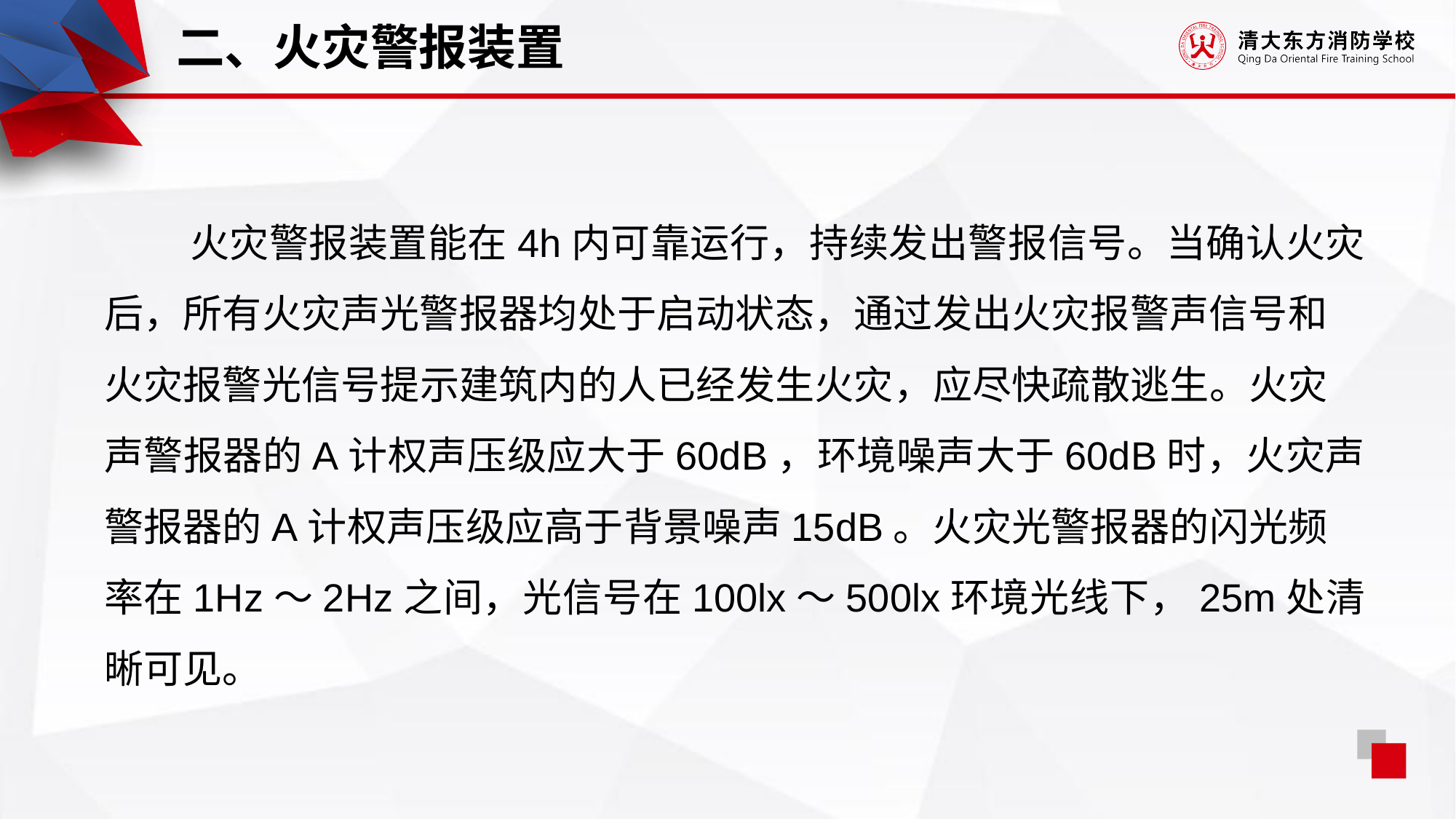

二、火灾警报装置

火灾警报装置能在4h内可靠运行，持续发出警报信号。当确认火灾后，所有火灾声光警报器均处于启动状态，通过发出火灾报警声信号和火灾报警光信号提示建筑内的人已经发生火灾，应尽快疏散逃生。火灾声警报器的A计权声压级应大于60dB，环境噪声大于60dB时，火灾声警报器的A计权声压级应高于背景噪声15dB。火灾光警报器的闪光频率在1Hz～2Hz之间，光信号在100lx～500lx环境光线下，25m处清晰可见。